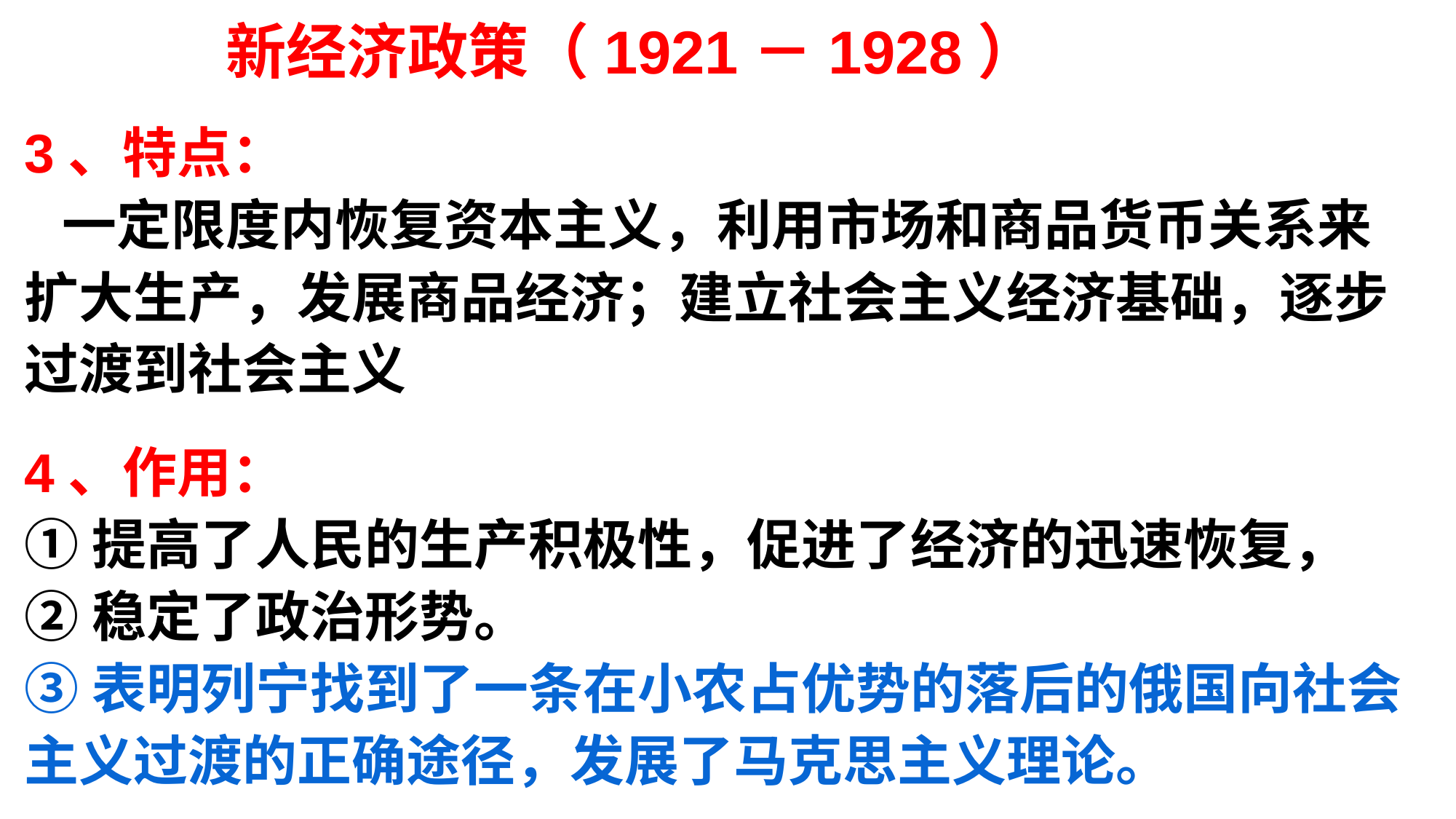

新经济政策（1921－1928）
3、特点：
  一定限度内恢复资本主义，利用市场和商品货币关系来扩大生产，发展商品经济；建立社会主义经济基础，逐步过渡到社会主义
4、作用：
①提高了人民的生产积极性，促进了经济的迅速恢复，
②稳定了政治形势。
③表明列宁找到了一条在小农占优势的落后的俄国向社会主义过渡的正确途径，发展了马克思主义理论。